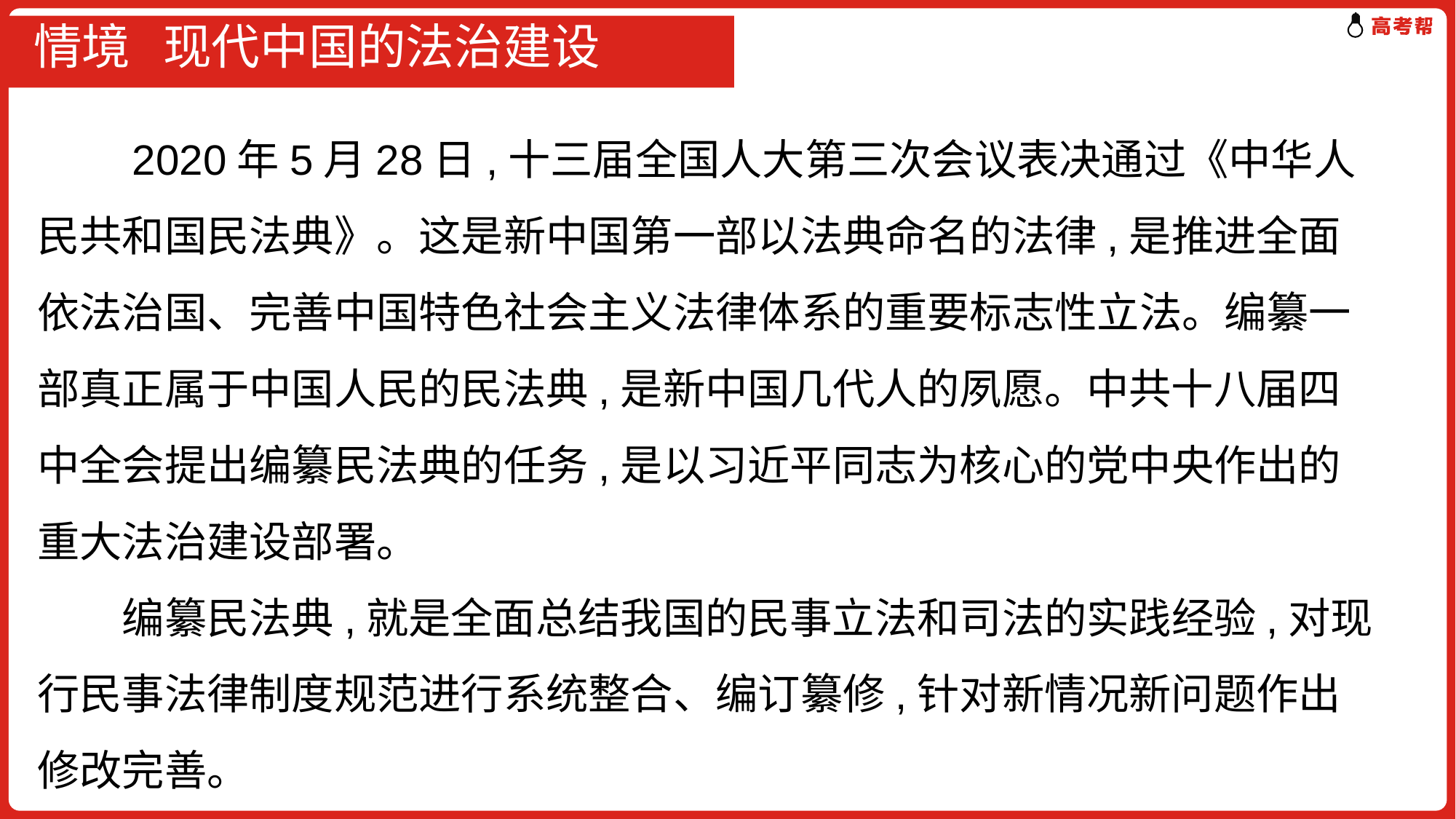

# 情境   现代中国的法治建设
　　2020年5月28日,十三届全国人大第三次会议表决通过《中华人民共和国民法典》。这是新中国第一部以法典命名的法律,是推进全面依法治国、完善中国特色社会主义法律体系的重要标志性立法。编纂一部真正属于中国人民的民法典,是新中国几代人的夙愿。中共十八届四中全会提出编纂民法典的任务,是以习近平同志为核心的党中央作出的重大法治建设部署。
　　编纂民法典,就是全面总结我国的民事立法和司法的实践经验,对现行民事法律制度规范进行系统整合、编订纂修,针对新情况新问题作出修改完善。